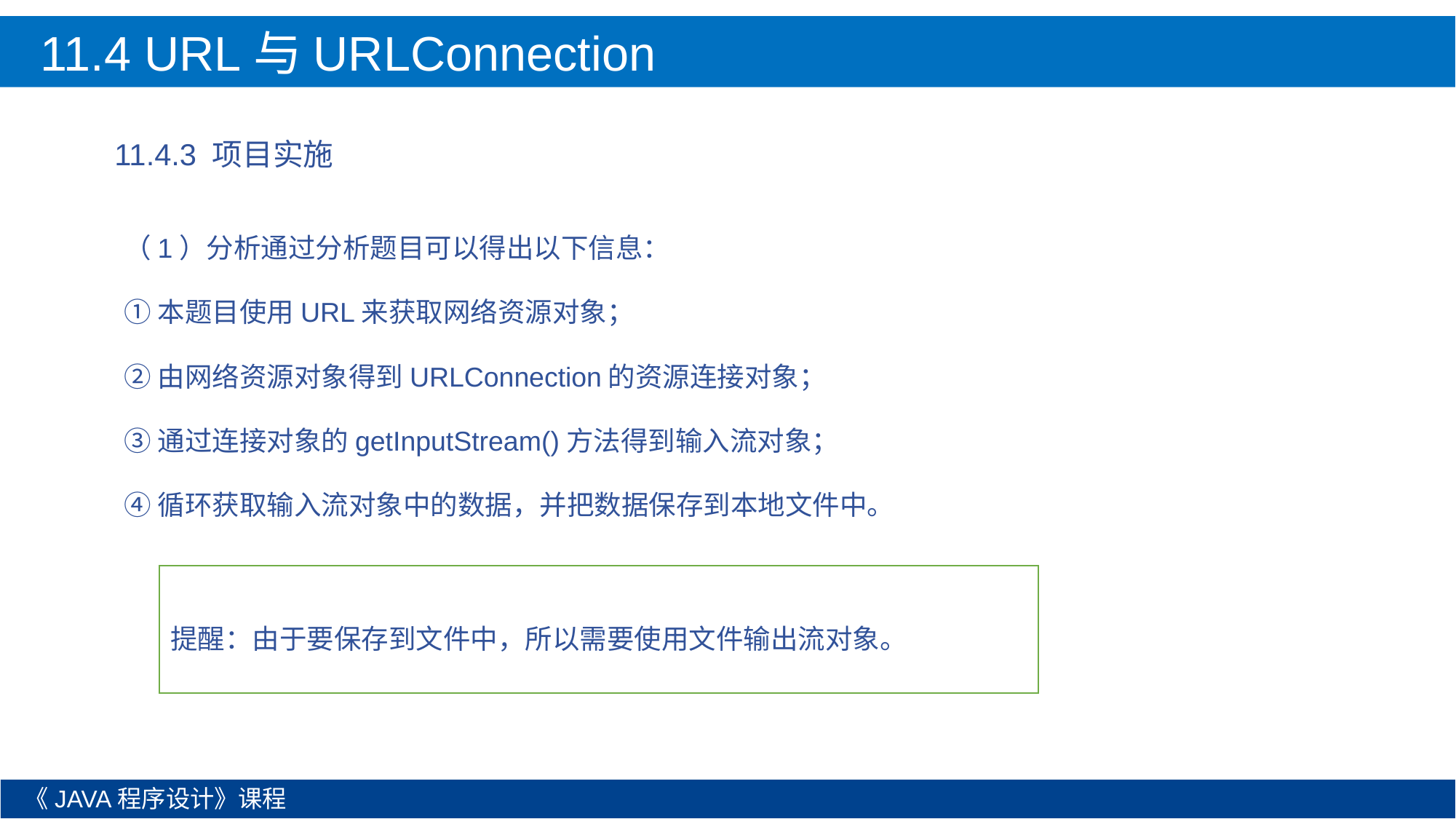

11.4 URL与URLConnection
11.4.3 项目实施
（1）分析通过分析题目可以得出以下信息：
①本题目使用URL来获取网络资源对象；
②由网络资源对象得到URLConnection的资源连接对象；
③通过连接对象的getInputStream()方法得到输入流对象；
④循环获取输入流对象中的数据，并把数据保存到本地文件中。
提醒：由于要保存到文件中，所以需要使用文件输出流对象。
《JAVA程序设计》课程